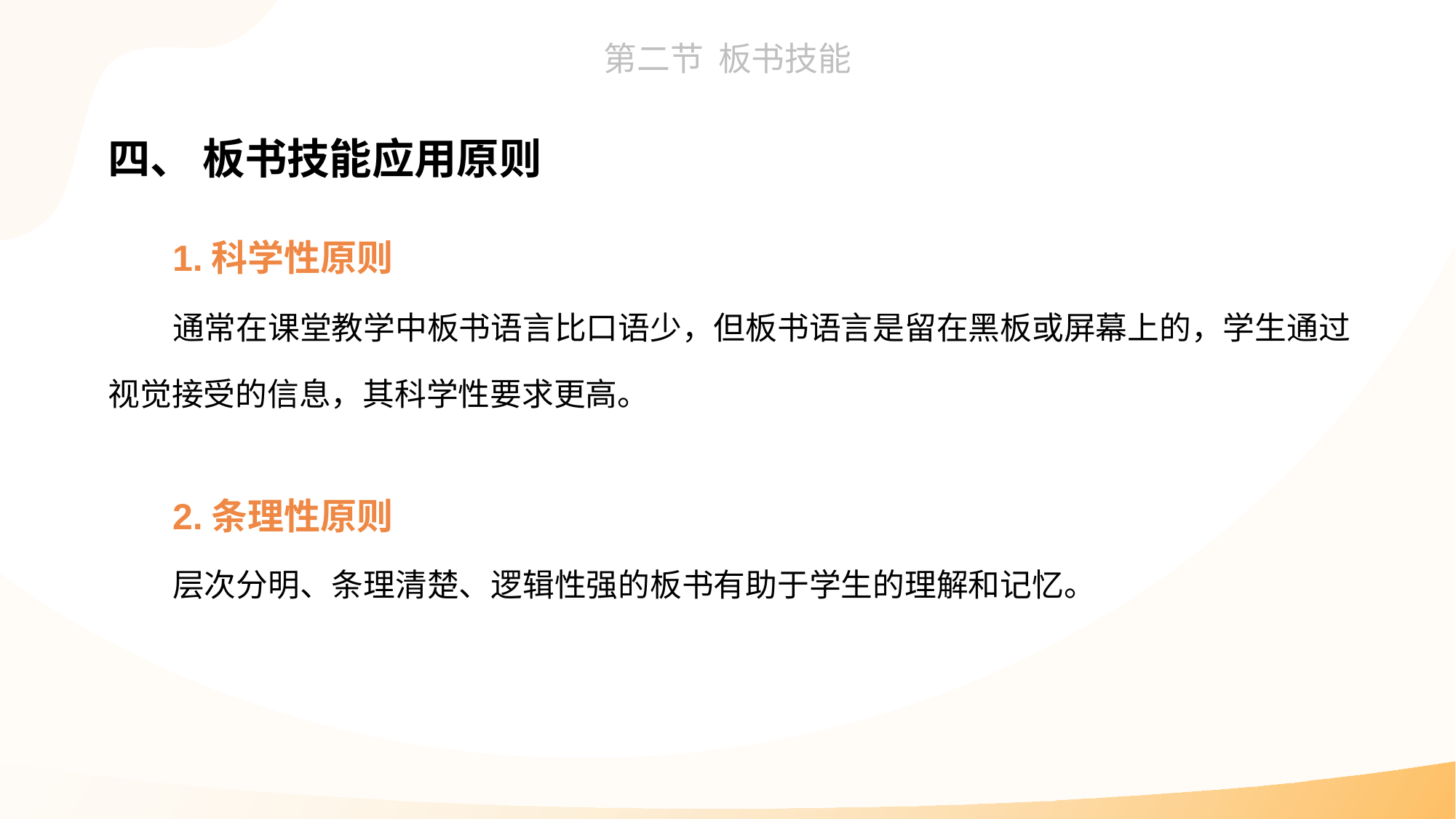

四、 板书技能应用原则
1.科学性原则
通常在课堂教学中板书语言比口语少，但板书语言是留在黑板或屏幕上的，学生通过视觉接受的信息，其科学性要求更高。

2.条理性原则
层次分明、条理清楚、逻辑性强的板书有助于学生的理解和记忆。